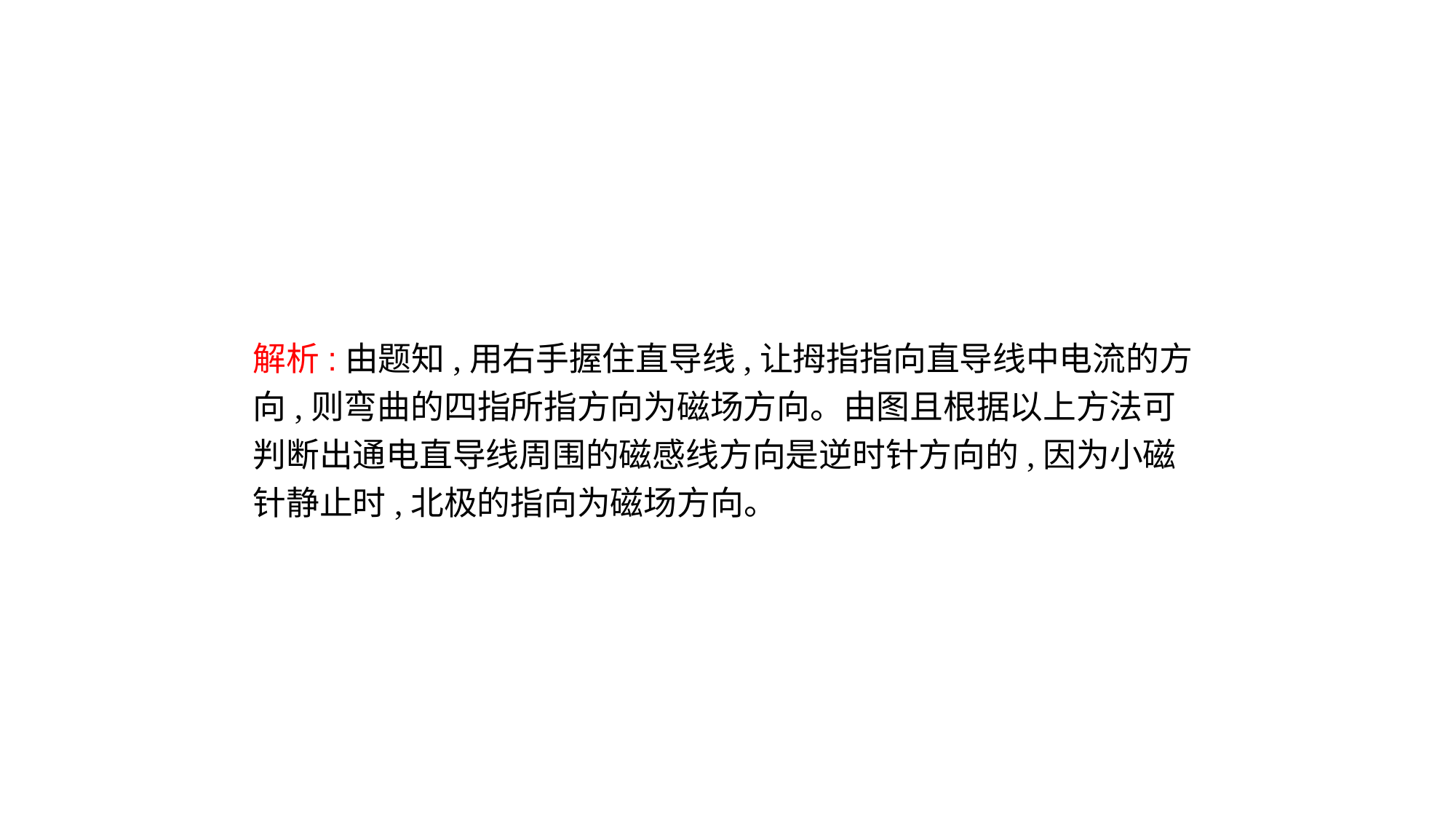

解析:由题知,用右手握住直导线,让拇指指向直导线中电流的方向,则弯曲的四指所指方向为磁场方向。由图且根据以上方法可判断出通电直导线周围的磁感线方向是逆时针方向的,因为小磁针静止时,北极的指向为磁场方向。